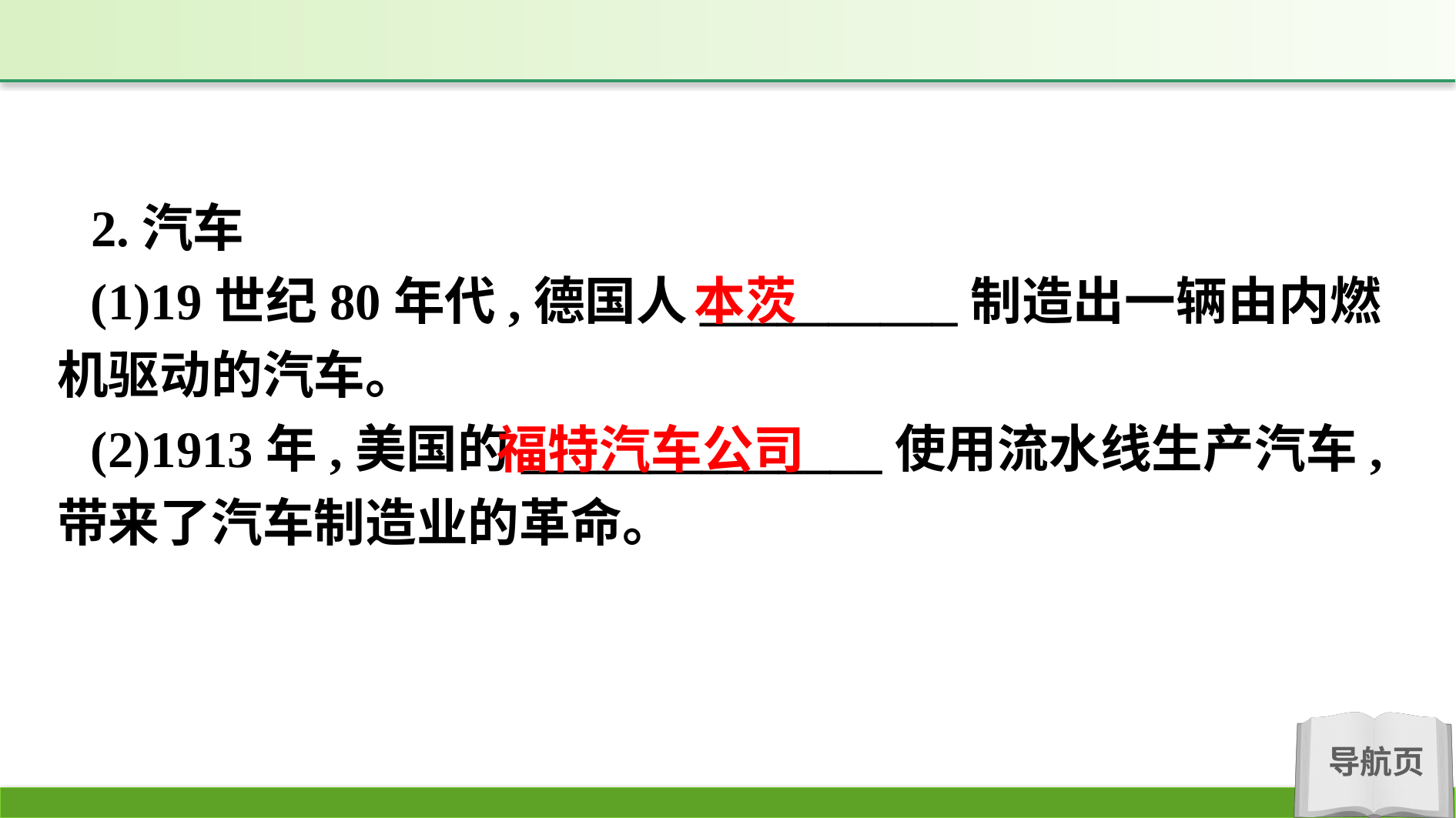

2.汽车
(1)19世纪80年代,德国人__________制造出一辆由内燃机驱动的汽车。
(2)1913年,美国的______________使用流水线生产汽车,带来了汽车制造业的革命。
本茨
福特汽车公司